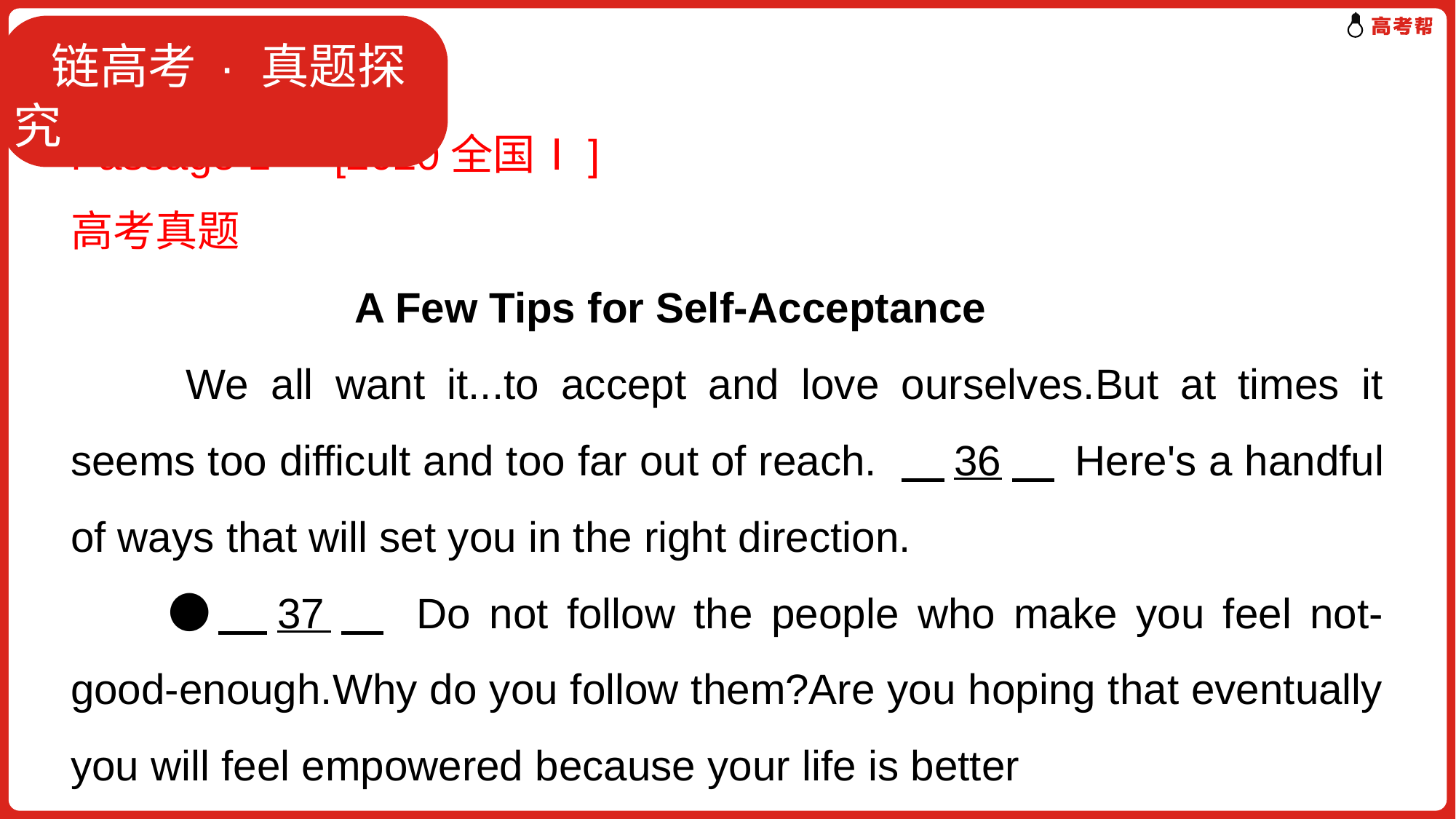

# 析考情·题型突破
  链高考 · 真题探究
Passage 1　[2020全国Ⅰ]
高考真题
                        A Few Tips for Self-Acceptance
　　We all want it...to accept and love ourselves.But at times it seems too difficult and too far out of reach. 　36　 Here's a handful of ways that will set you in the right direction.
　　●　37　 Do not follow the people who make you feel not-good-enough.Why do you follow them?Are you hoping that eventually you will feel empowered because your life is better